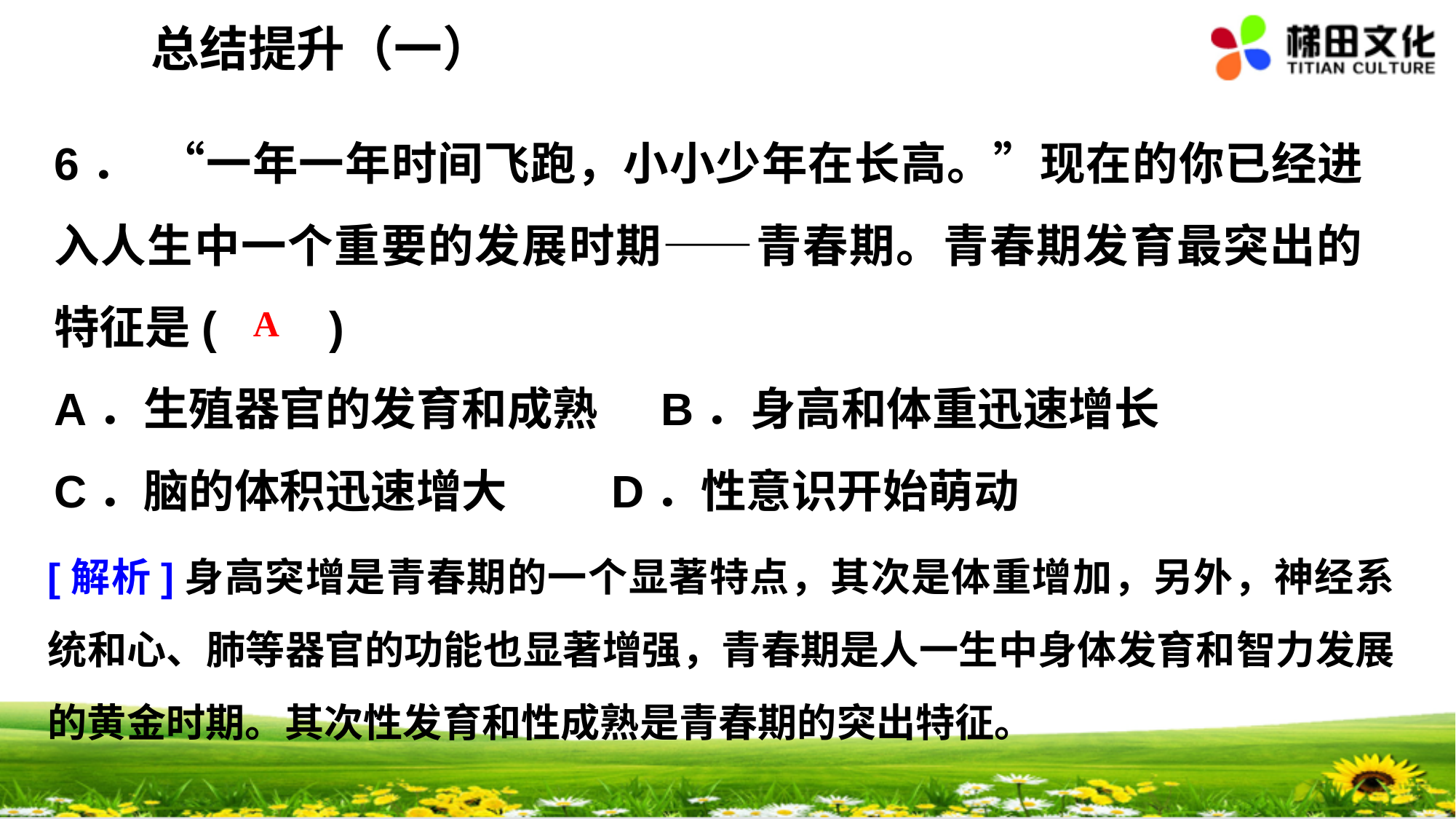

总结提升（一）
6．  “一年一年时间飞跑，小小少年在长高。”现在的你已经进入人生中一个重要的发展时期——青春期。青春期发育最突出的特征是(　　)
A．生殖器官的发育和成熟     B．身高和体重迅速增长
C．脑的体积迅速增大         D．性意识开始萌动
 A
[解析]身高突增是青春期的一个显著特点，其次是体重增加，另外，神经系统和心、肺等器官的功能也显著增强，青春期是人一生中身体发育和智力发展的黄金时期。其次性发育和性成熟是青春期的突出特征。